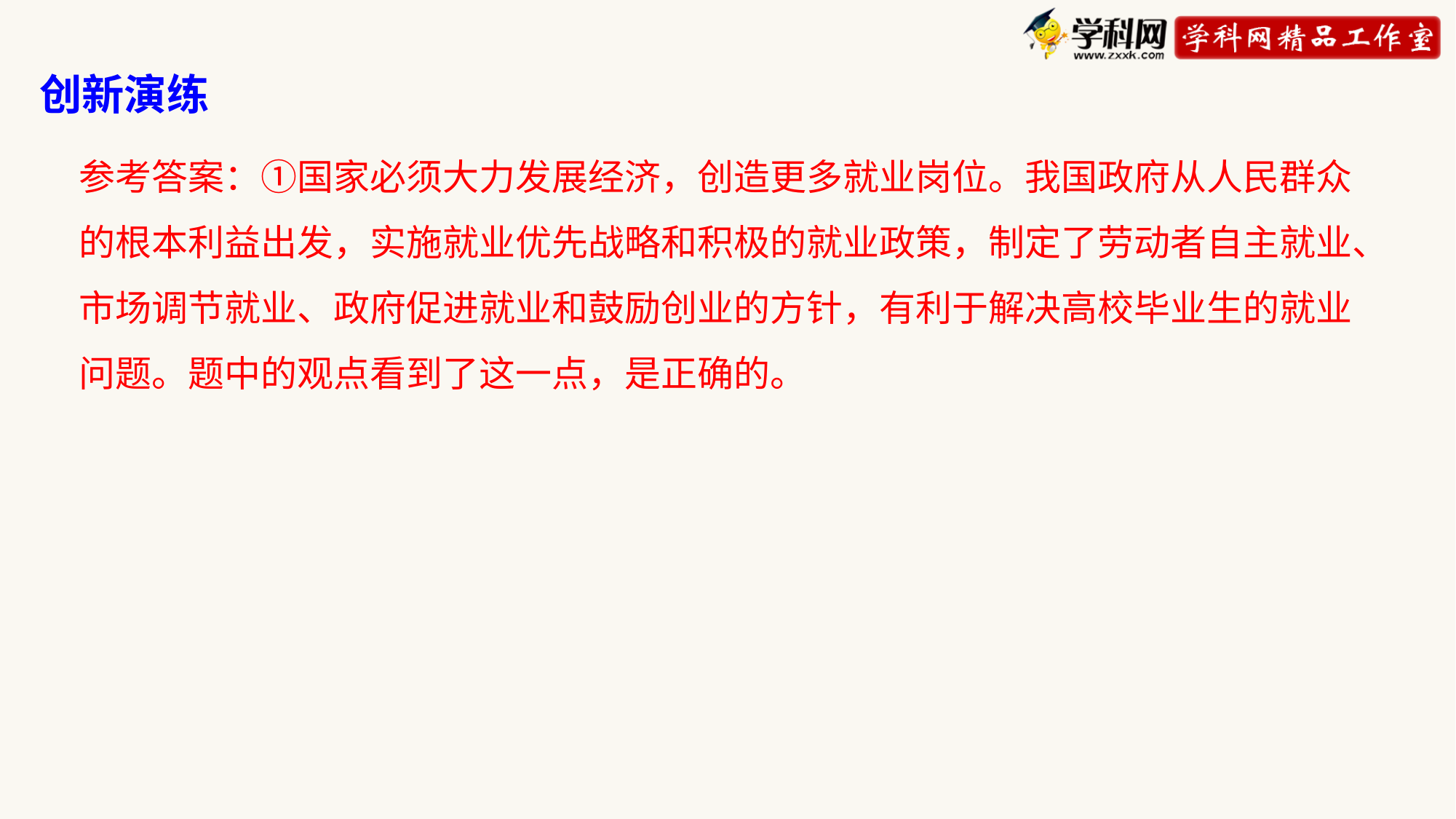

创新演练
参考答案：①国家必须大力发展经济，创造更多就业岗位。我国政府从人民群众的根本利益出发，实施就业优先战略和积极的就业政策，制定了劳动者自主就业、市场调节就业、政府促进就业和鼓励创业的方针，有利于解决高校毕业生的就业问题。题中的观点看到了这一点，是正确的。